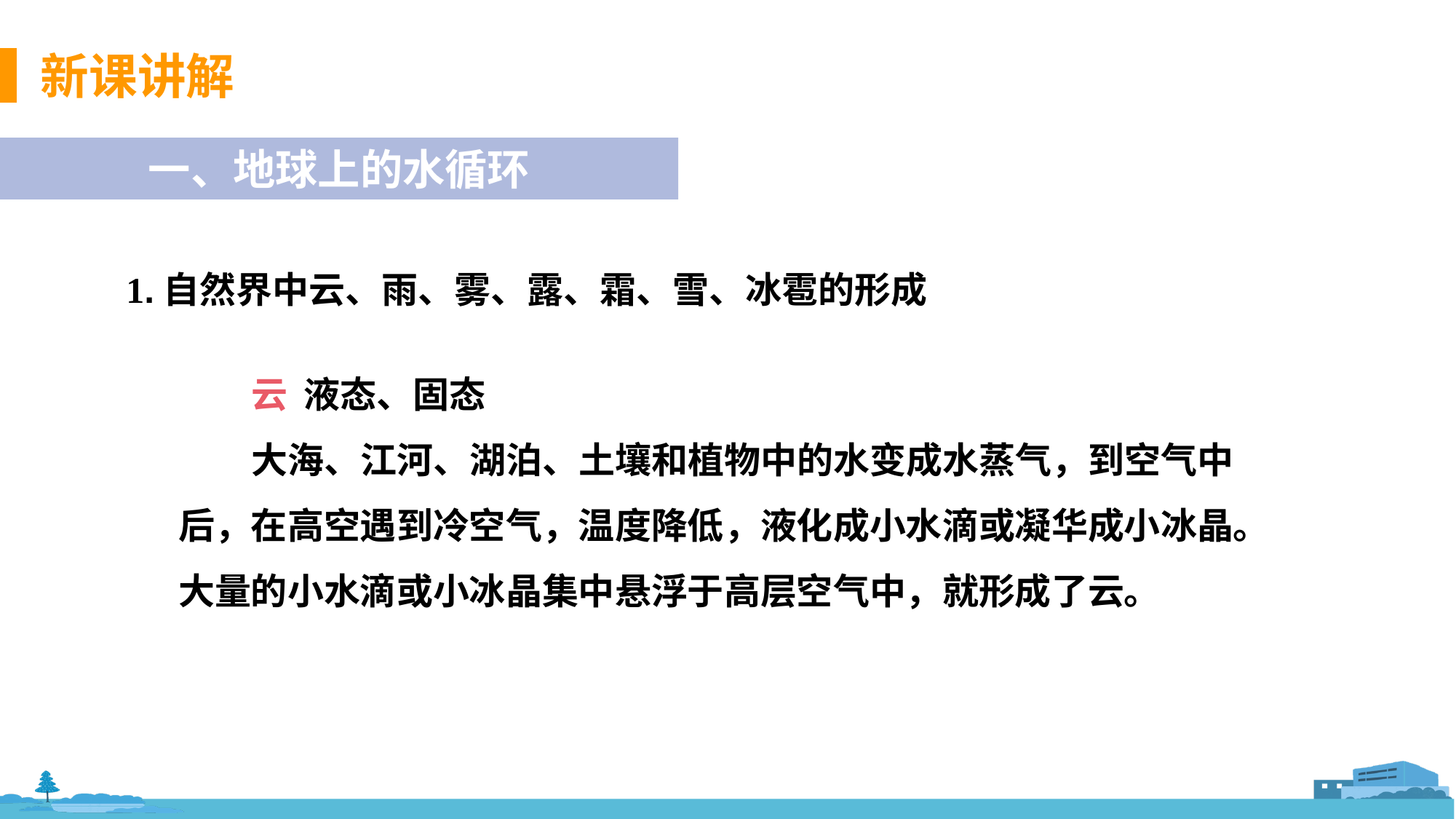

一、地球上的水循环
1.自然界中云、雨、雾、露、霜、雪、冰雹的形成
云  液态、固态
大海、江河、湖泊、土壤和植物中的水变成水蒸气，到空气中后，在高空遇到冷空气，温度降低，液化成小水滴或凝华成小冰晶。大量的小水滴或小冰晶集中悬浮于高层空气中，就形成了云。